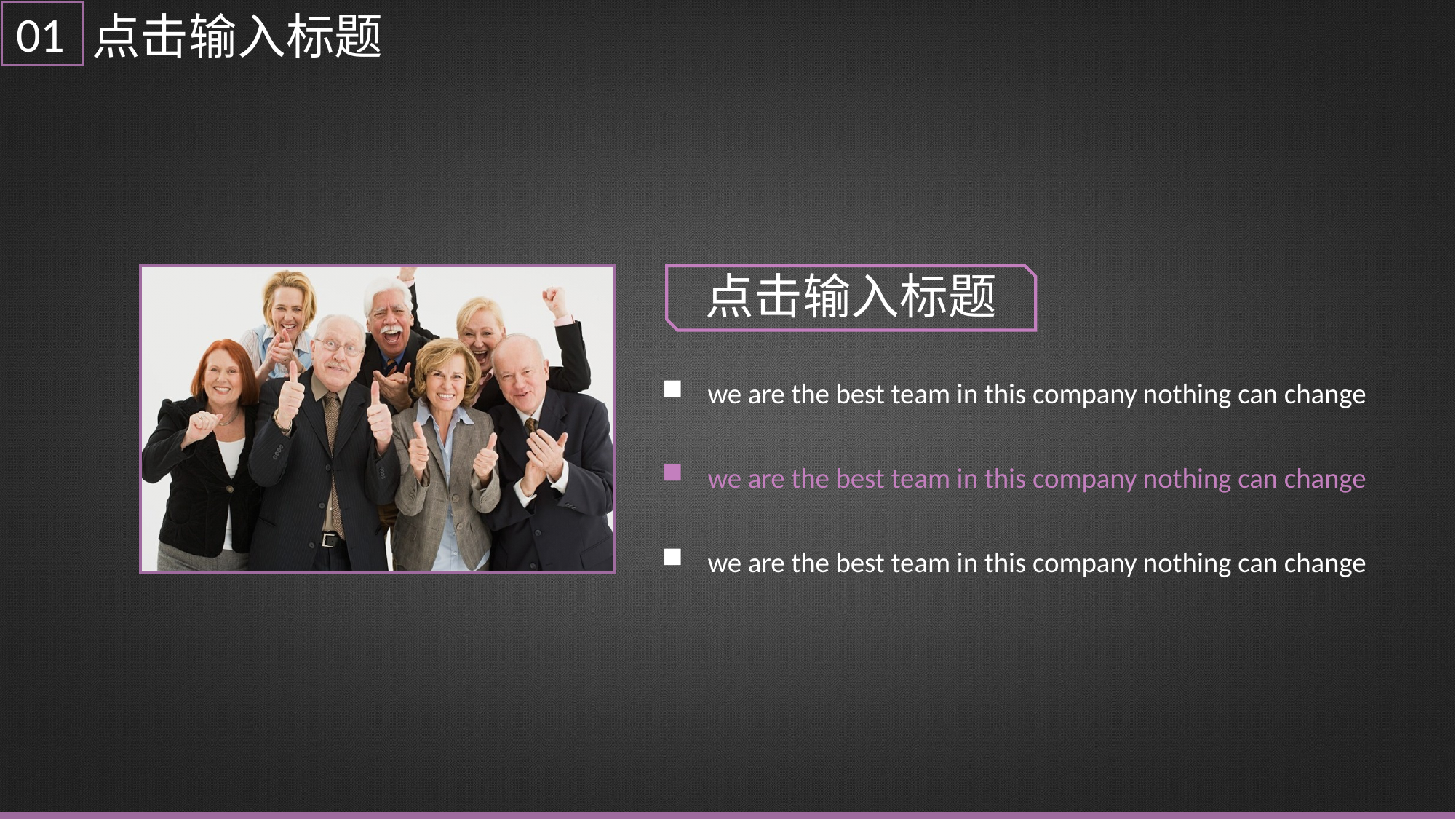

01
点击输入标题

点击输入标题

we are the best team in this company nothing can change
we are the best team in this company nothing can change
we are the best team in this company nothing can change